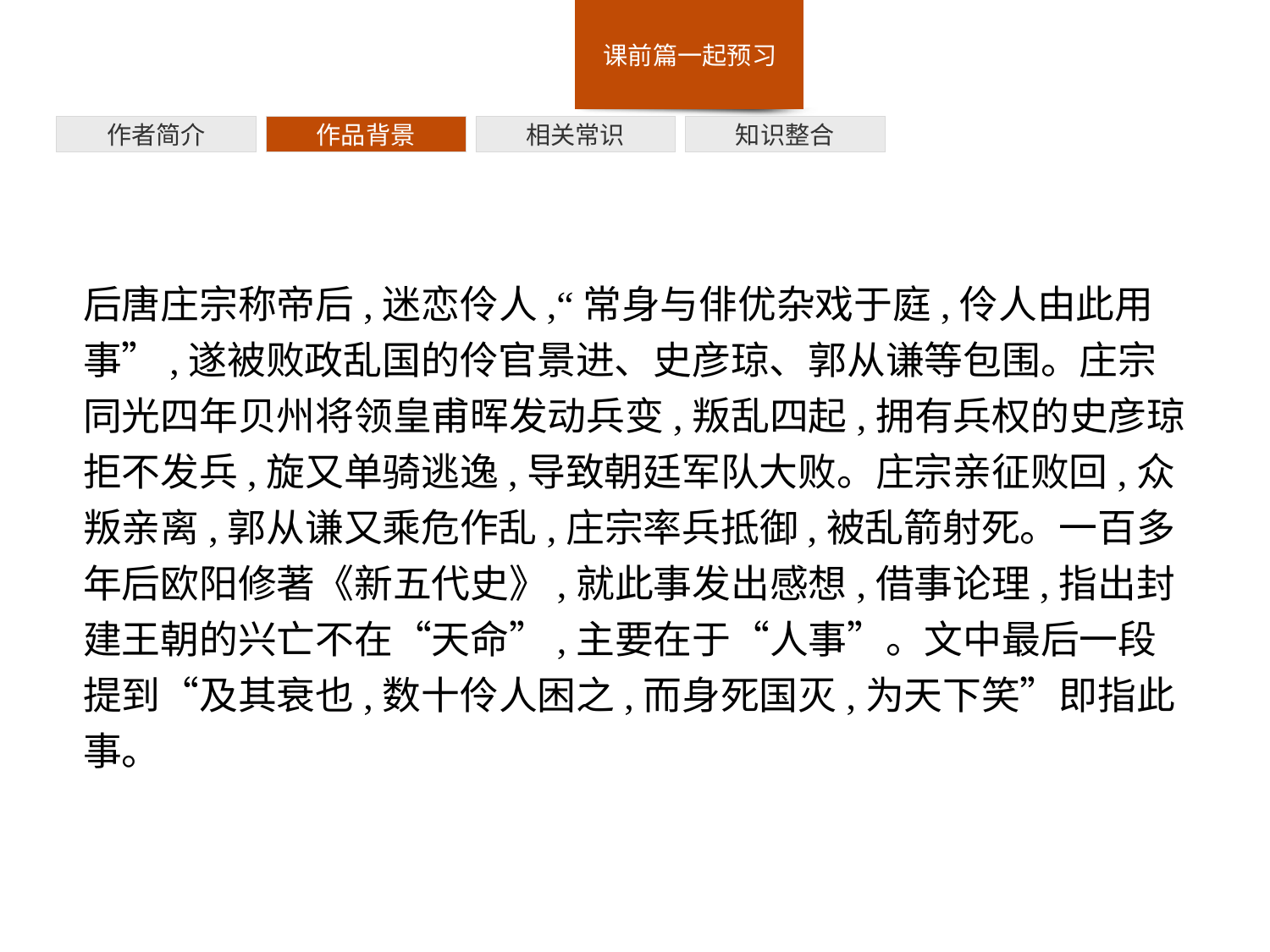

作者简介
作品背景
相关常识
知识整合
后唐庄宗称帝后,迷恋伶人,“常身与俳优杂戏于庭,伶人由此用事”,遂被败政乱国的伶官景进、史彦琼、郭从谦等包围。庄宗同光四年贝州将领皇甫晖发动兵变,叛乱四起,拥有兵权的史彦琼拒不发兵,旋又单骑逃逸,导致朝廷军队大败。庄宗亲征败回,众叛亲离,郭从谦又乘危作乱,庄宗率兵抵御,被乱箭射死。一百多年后欧阳修著《新五代史》,就此事发出感想,借事论理,指出封建王朝的兴亡不在“天命”,主要在于“人事”。文中最后一段提到“及其衰也,数十伶人困之,而身死国灭,为天下笑”即指此事。